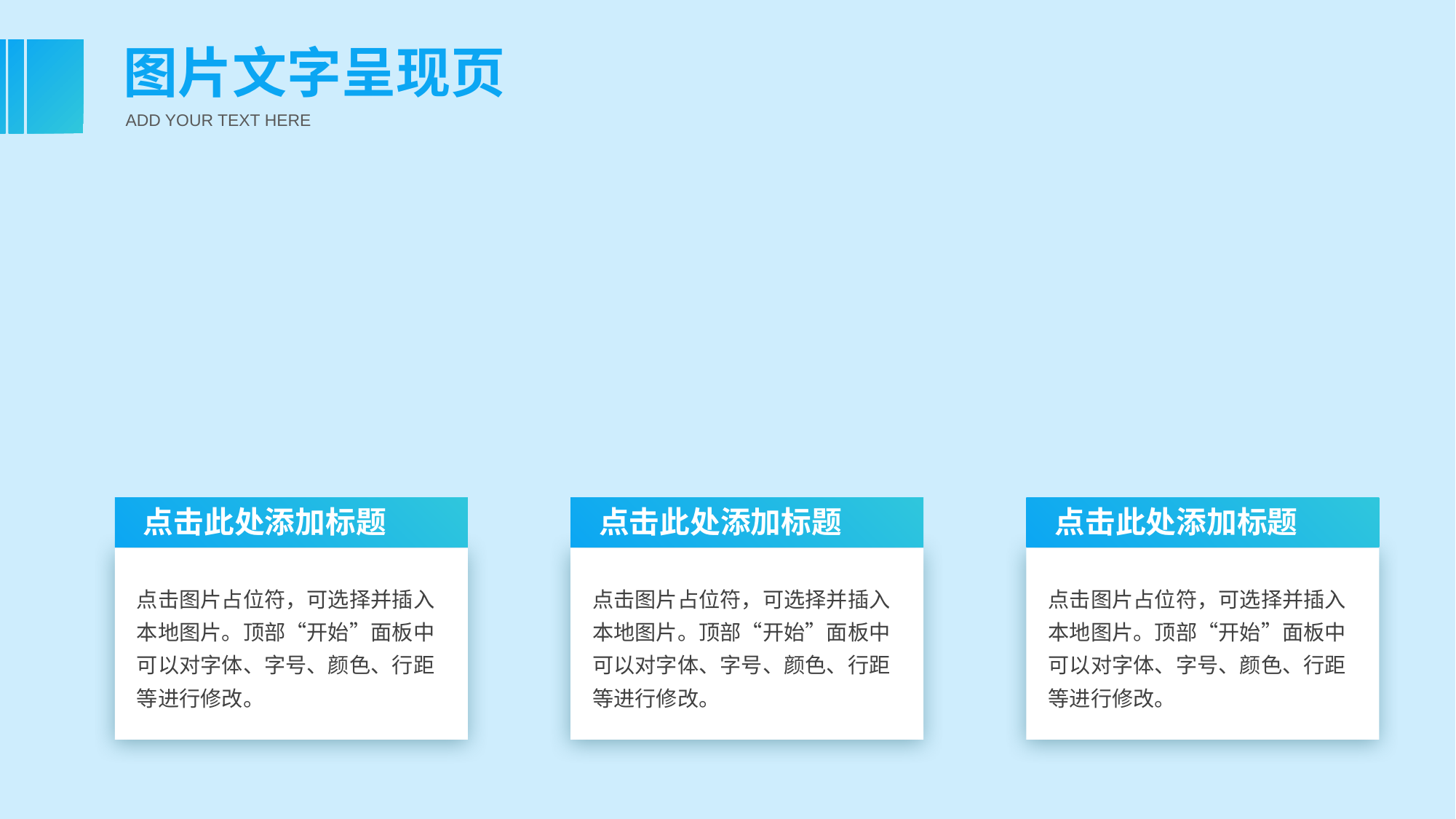

图片文字呈现页
ADD YOUR TEXT HERE

点击此处添加标题

点击图片占位符，可选择并插入本地图片。顶部“开始”面板中可以对字体、字号、颜色、行距等进行修改。

点击此处添加标题

点击图片占位符，可选择并插入本地图片。顶部“开始”面板中可以对字体、字号、颜色、行距等进行修改。

点击此处添加标题

点击图片占位符，可选择并插入本地图片。顶部“开始”面板中可以对字体、字号、颜色、行距等进行修改。